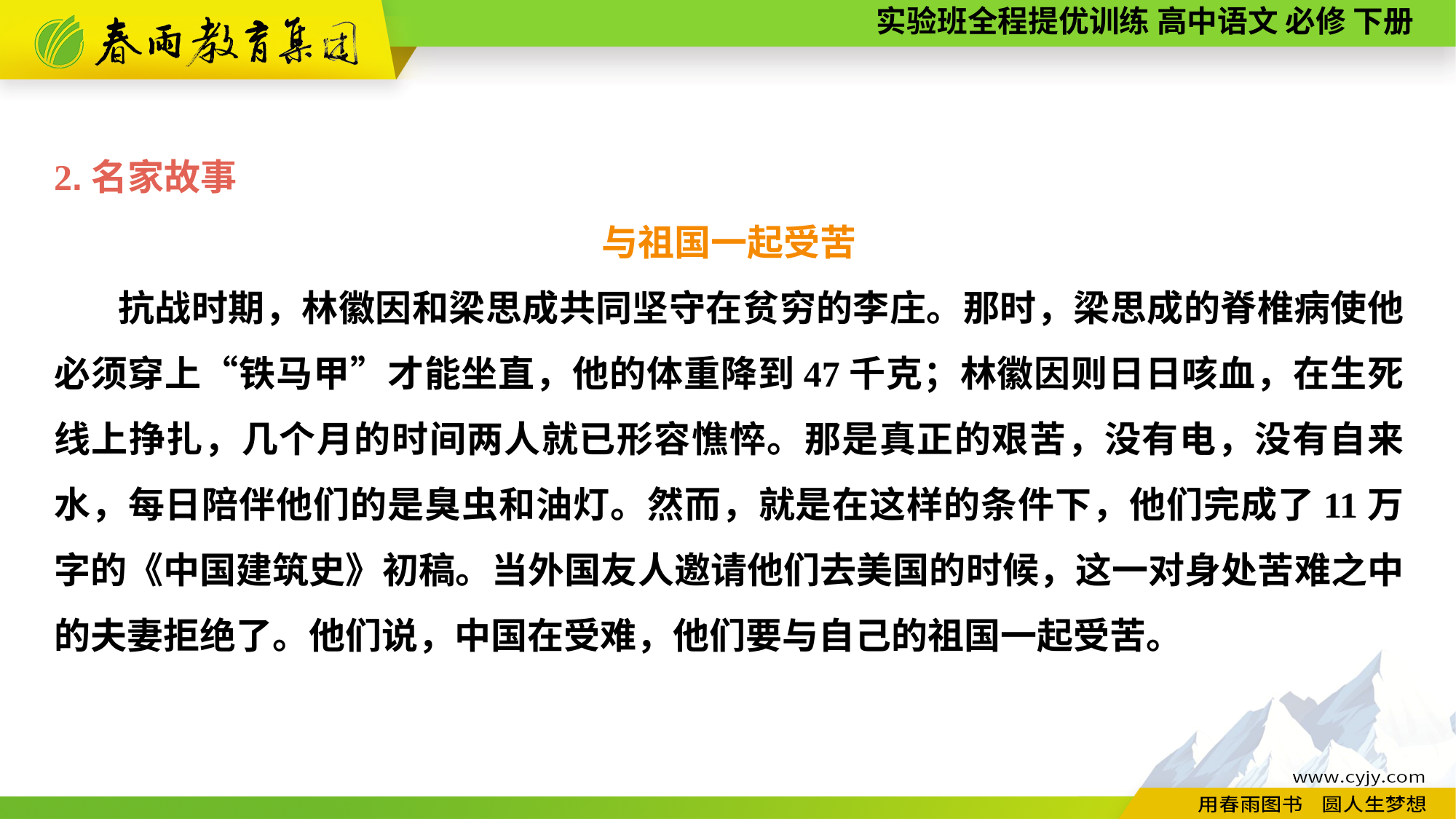

2.名家故事
与祖国一起受苦
抗战时期，林徽因和梁思成共同坚守在贫穷的李庄。那时，梁思成的脊椎病使他必须穿上“铁马甲”才能坐直，他的体重降到47千克；林徽因则日日咳血，在生死线上挣扎，几个月的时间两人就已形容憔悴。那是真正的艰苦，没有电，没有自来水，每日陪伴他们的是臭虫和油灯。然而，就是在这样的条件下，他们完成了11万字的《中国建筑史》初稿。当外国友人邀请他们去美国的时候，这一对身处苦难之中的夫妻拒绝了。他们说，中国在受难，他们要与自己的祖国一起受苦。